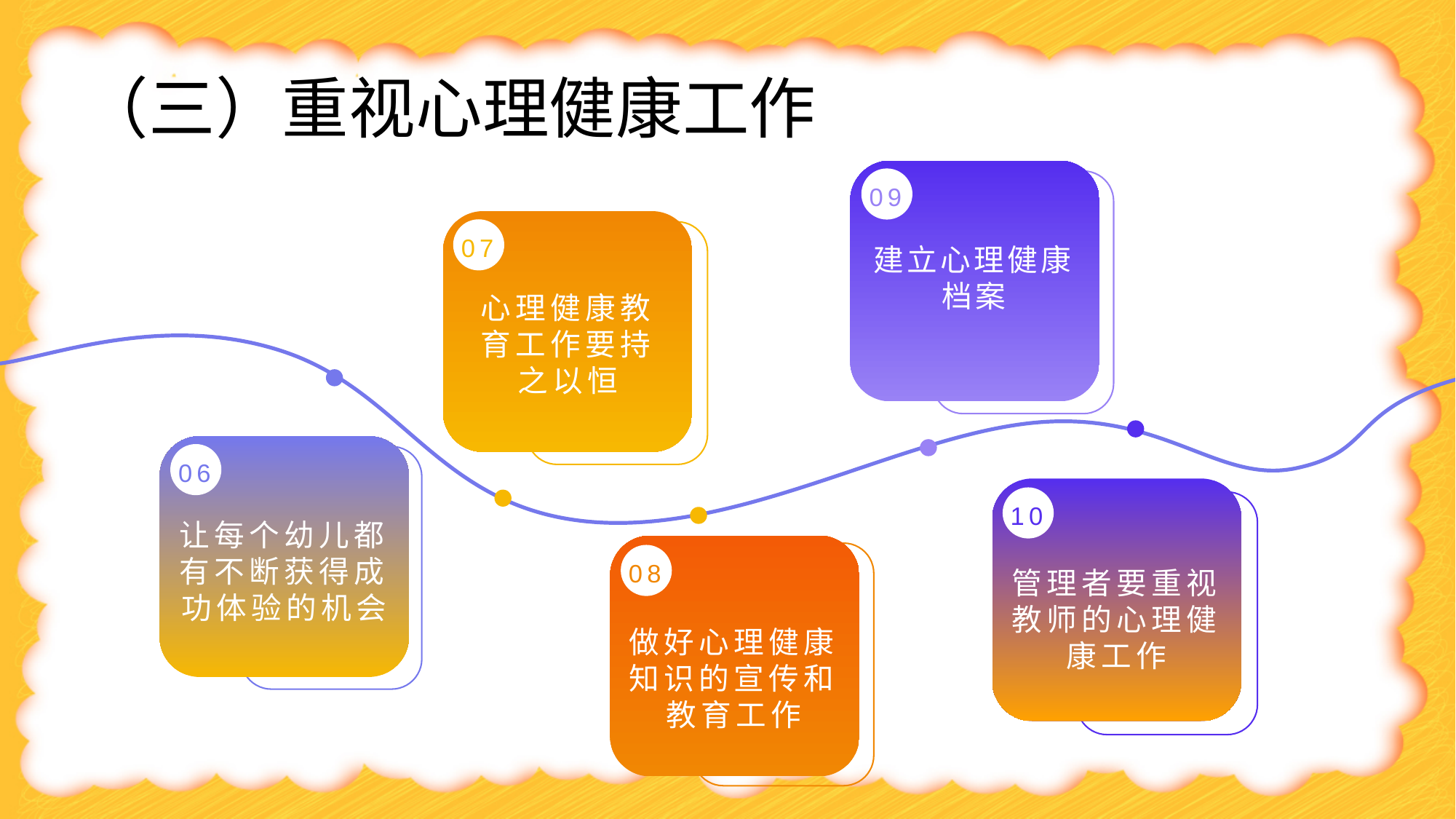

（三）重视心理健康工作

09

07

建立心理健康档案
心理健康教育工作要持之以恒

06

10

让每个幼儿都有不断获得成功体验的机会

08
管理者要重视教师的心理健康工作
做好心理健康知识的宣传和教育工作